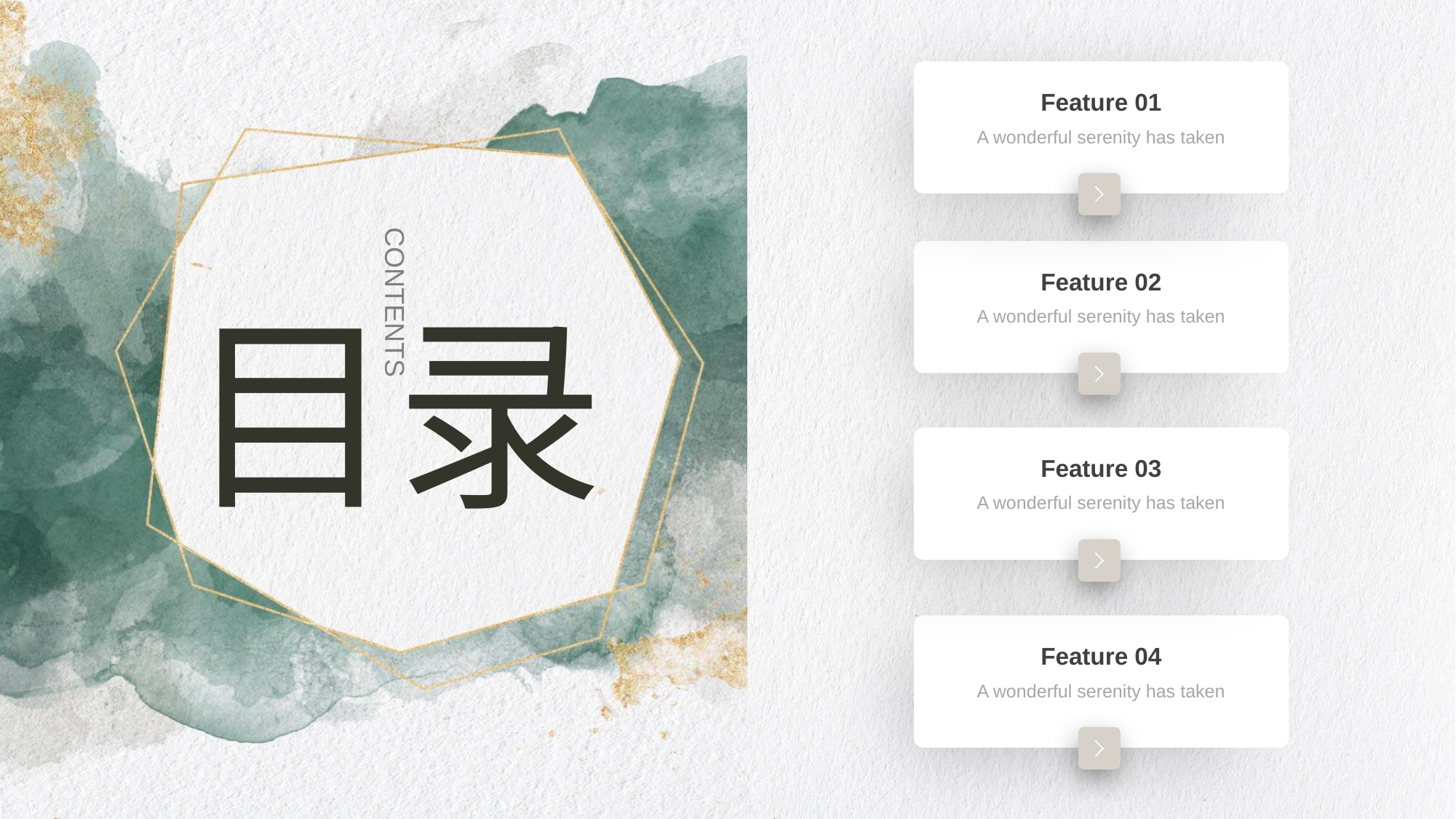

Feature 01
A wonderful serenity has taken

https://www.ypppt.com/

Feature 02
A wonderful serenity has taken

目录
CONTENTS

Feature 03
A wonderful serenity has taken

Feature 04
A wonderful serenity has taken